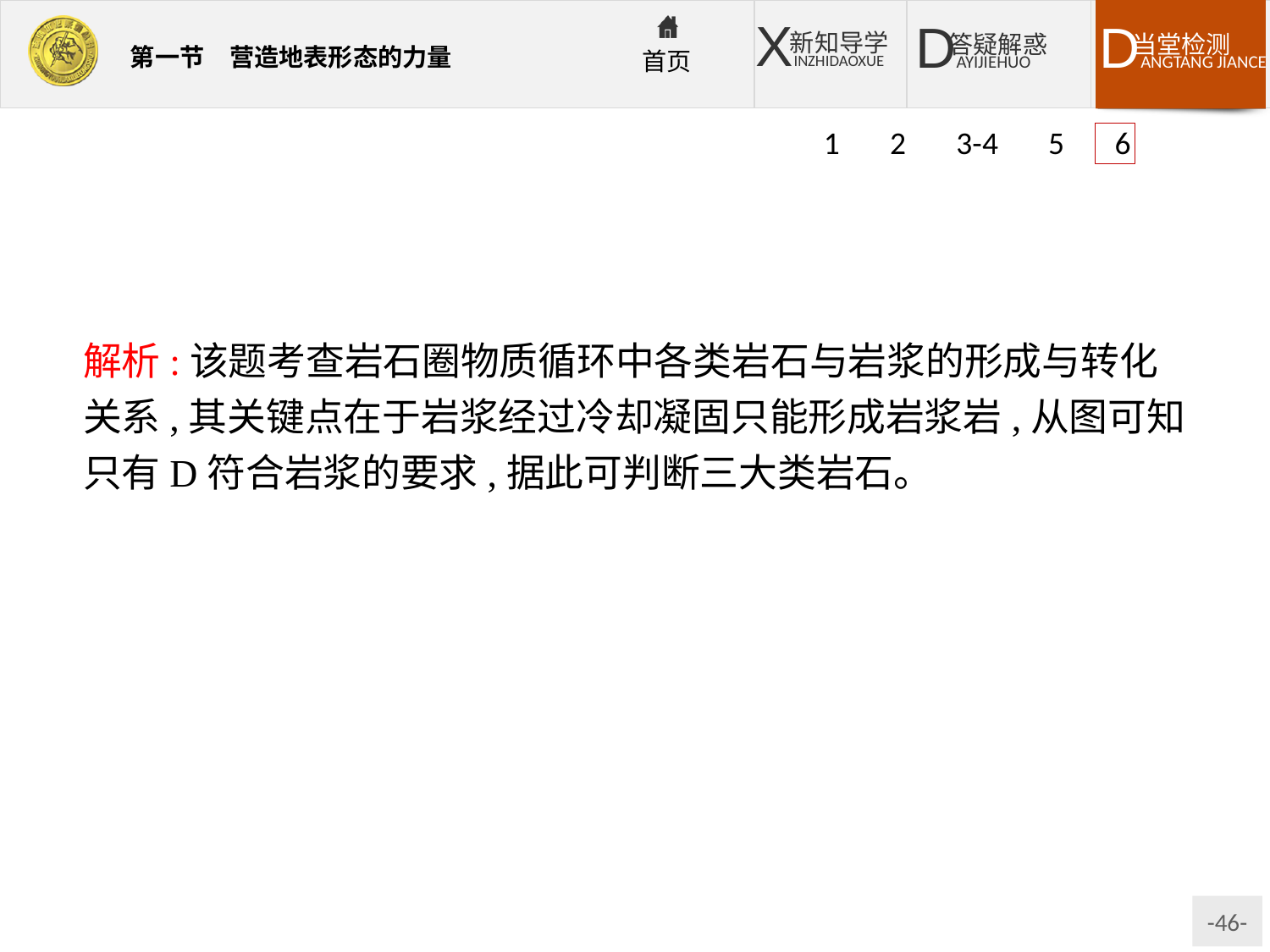

1       2       3-4       5       6

解析:该题考查岩石圈物质循环中各类岩石与岩浆的形成与转化关系,其关键点在于岩浆经过冷却凝固只能形成岩浆岩,从图可知只有D符合岩浆的要求,据此可判断三大类岩石。
答案:(1)沉积岩　变质岩　岩浆岩　岩浆
(2)冷却凝固　变质作用　外力作用　重熔再生
(3)各类岩石